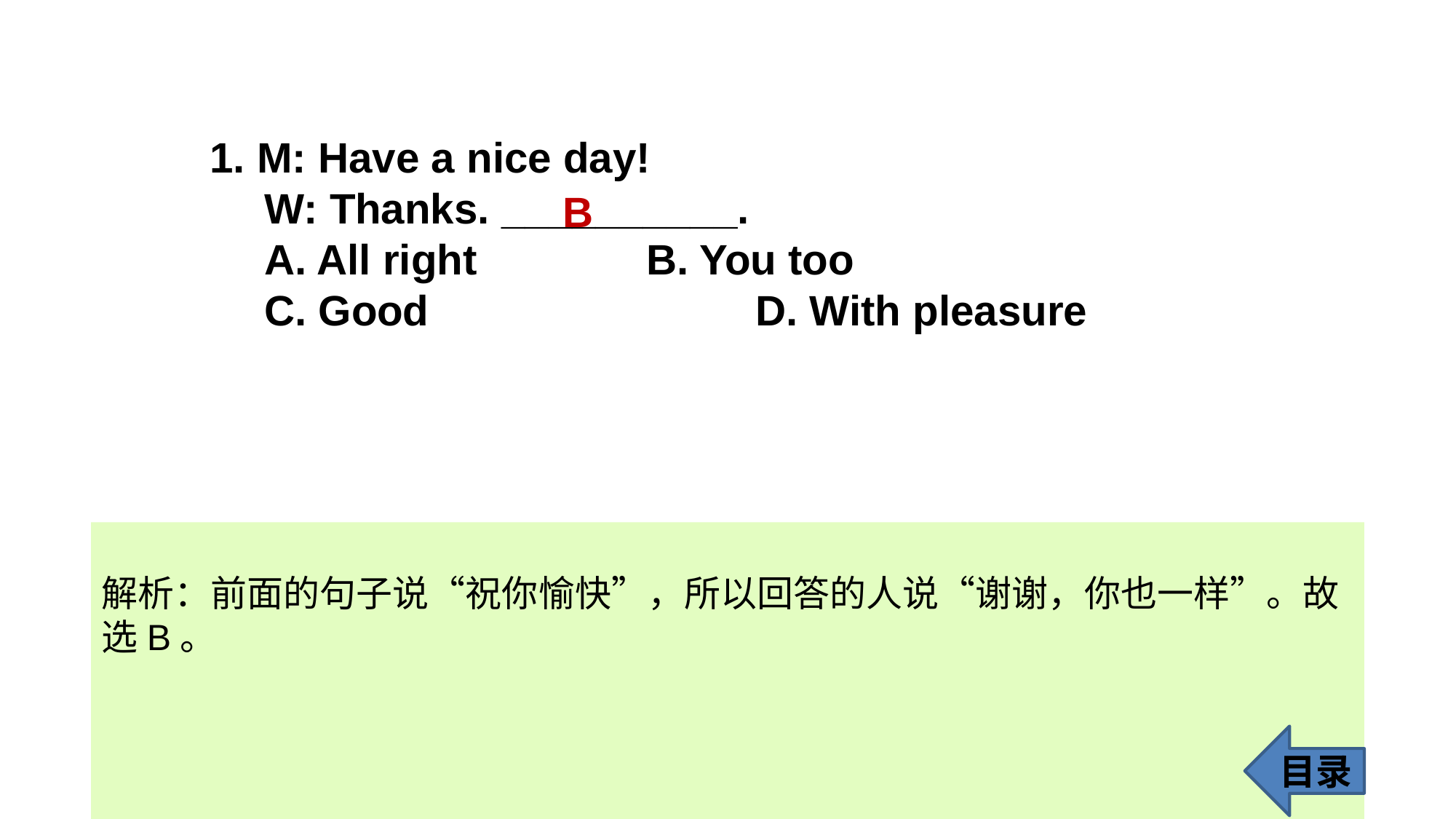

1. M: Have a nice day!
W: Thanks. __________.
A. All right 		B. You too
C. Good 			D. With pleasure
B

解析：前面的句子说“祝你愉快”，所以回答的人说“谢谢，你也一样”。故
选B。
目录
5